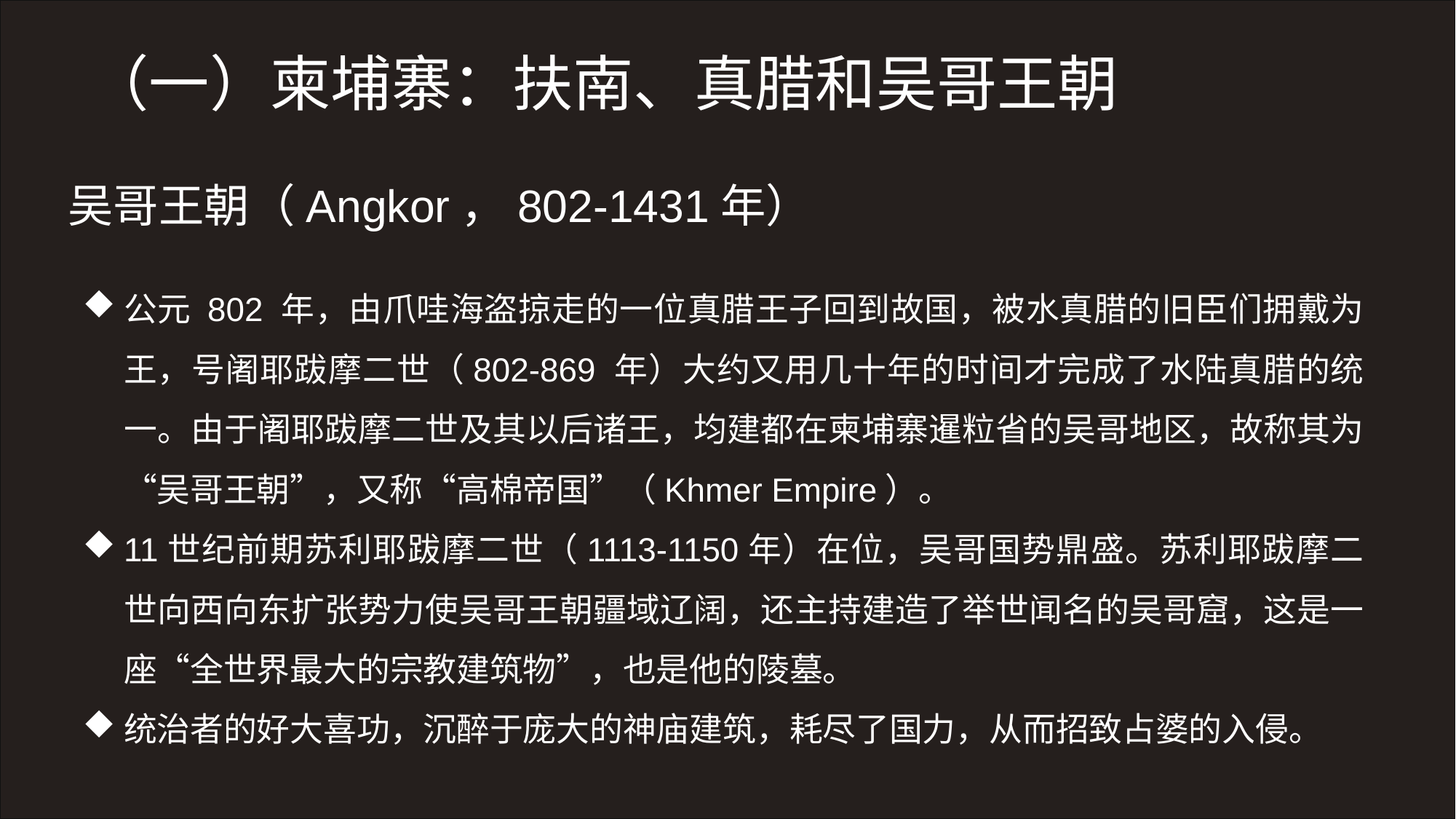

（一）柬埔寨：扶南、真腊和吴哥王朝
吴哥王朝（Angkor，802-1431年）
公元 802 年，由爪哇海盗掠走的一位真腊王子回到故国，被水真腊的旧臣们拥戴为王，号阇耶跋摩二世（802-869 年）大约又用几十年的时间才完成了水陆真腊的统一。由于阇耶跋摩二世及其以后诸王，均建都在柬埔寨暹粒省的吴哥地区，故称其为“吴哥王朝”，又称“高棉帝国”（Khmer Empire）。
11世纪前期苏利耶跋摩二世（1113-1150年）在位，吴哥国势鼎盛。苏利耶跋摩二世向西向东扩张势力使吴哥王朝疆域辽阔，还主持建造了举世闻名的吴哥窟，这是一座“全世界最大的宗教建筑物”，也是他的陵墓。
统治者的好大喜功，沉醉于庞大的神庙建筑，耗尽了国力，从而招致占婆的入侵。